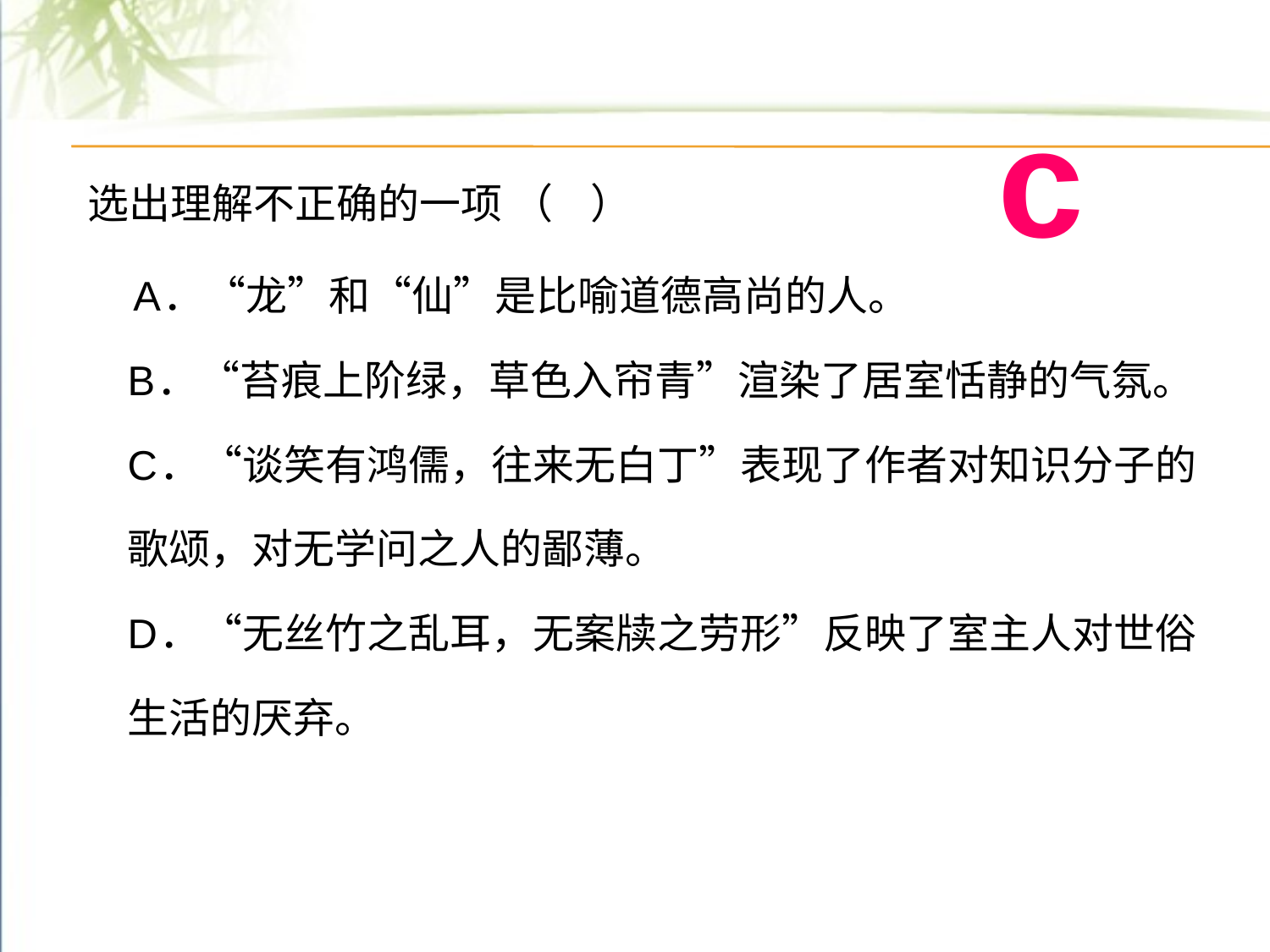

c
选出理解不正确的一项 （    ）
    A．“龙”和“仙”是比喻道德高尚的人。
B．“苔痕上阶绿，草色入帘青”渲染了居室恬静的气氛。
C．“谈笑有鸿儒，往来无白丁”表现了作者对知识分子的歌颂，对无学问之人的鄙薄。
D．“无丝竹之乱耳，无案牍之劳形”反映了室主人对世俗生活的厌弃。